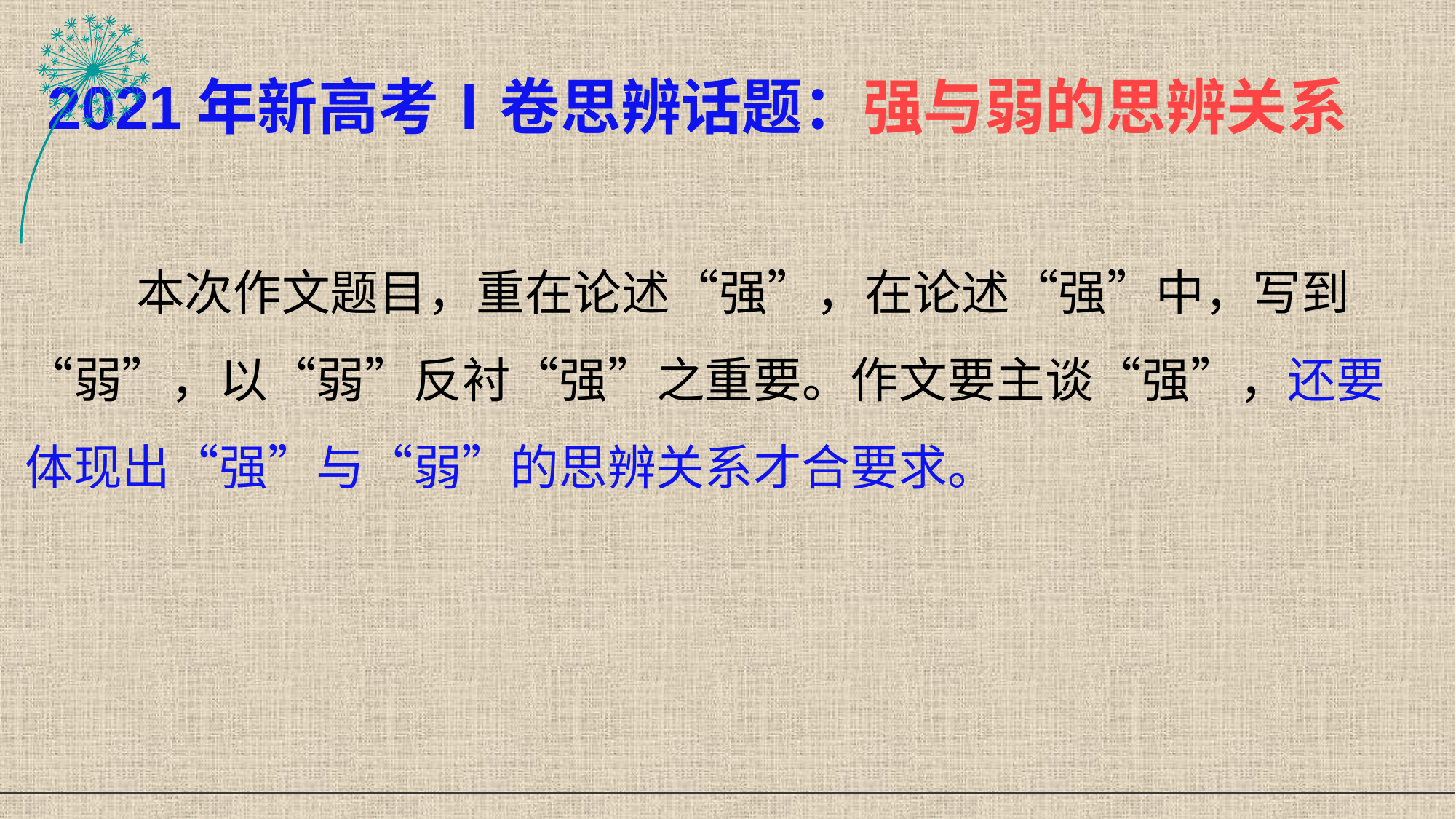

2021年新高考Ⅰ卷思辨话题：强与弱的思辨关系
   本次作文题目，重在论述“强”，在论述“强”中，写到“弱”，以“弱”反衬“强”之重要。作文要主谈“强”，还要体现出“强”与“弱”的思辨关系才合要求。
87